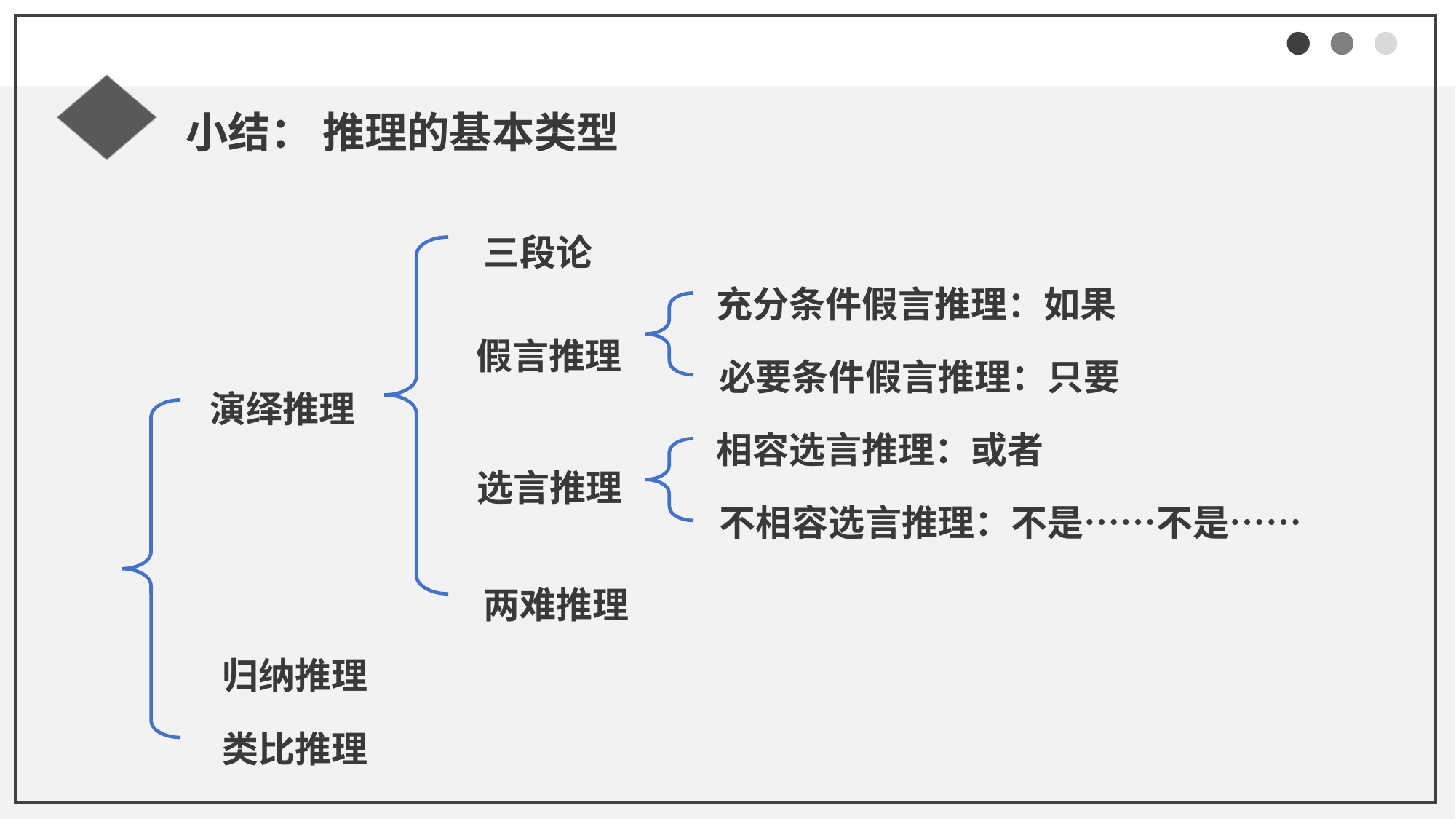

小结： 推理的基本类型
三段论

充分条件假言推理：如果

假言推理
必要条件假言推理：只要
演绎推理

相容选言推理：或者
选言推理

不相容选言推理：不是……不是……
两难推理
归纳推理
类比推理